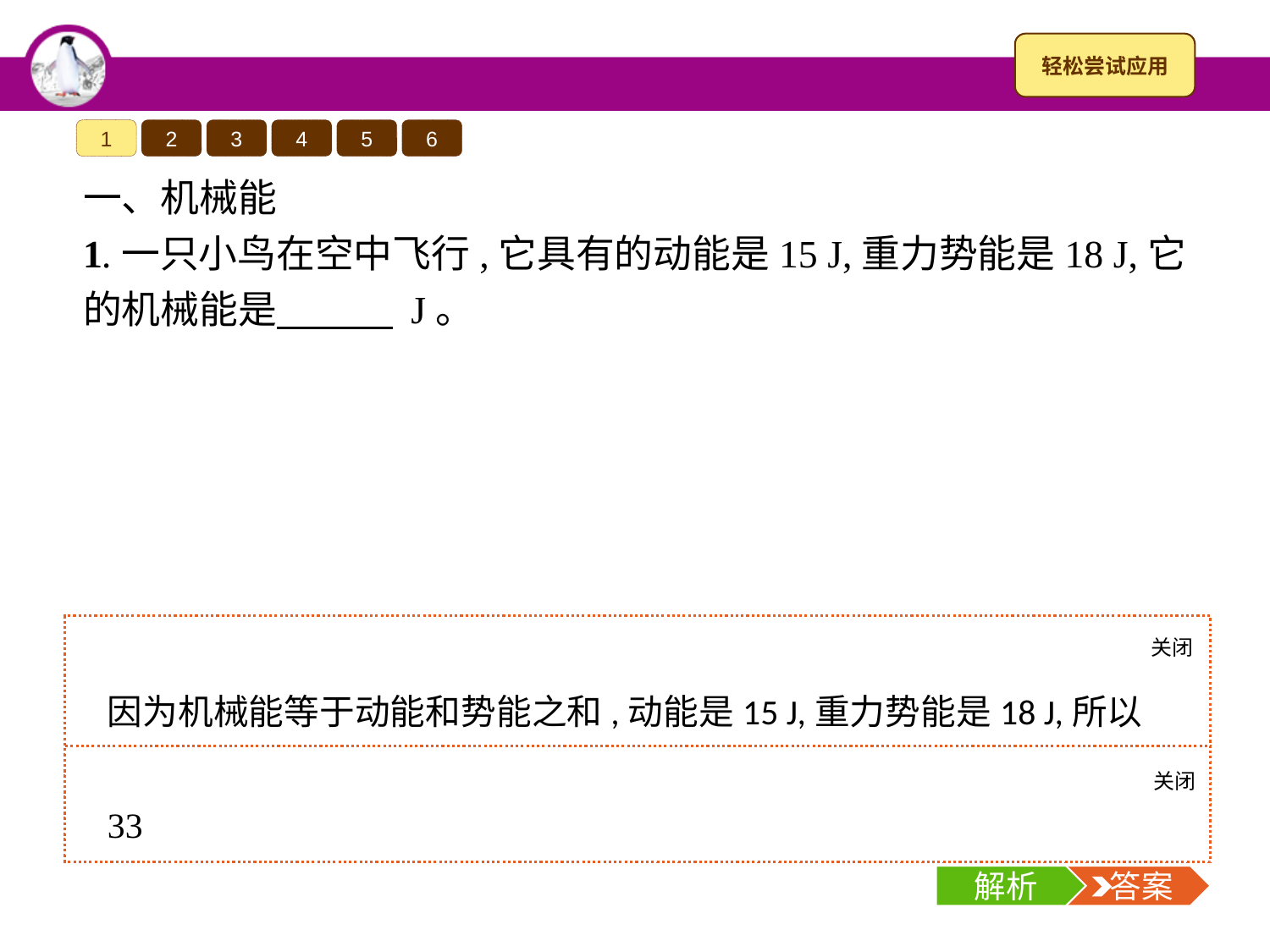

1
2
3
4
5
6
一、机械能
1.一只小鸟在空中飞行,它具有的动能是15 J,重力势能是18 J,它的机械能是　　　 J。

关闭
解析

因为机械能等于动能和势能之和,动能是15 J,重力势能是18 J,所以它的机械能为15 J+18 J=33 J。

关闭
解析
  答案

33
解析
  答案